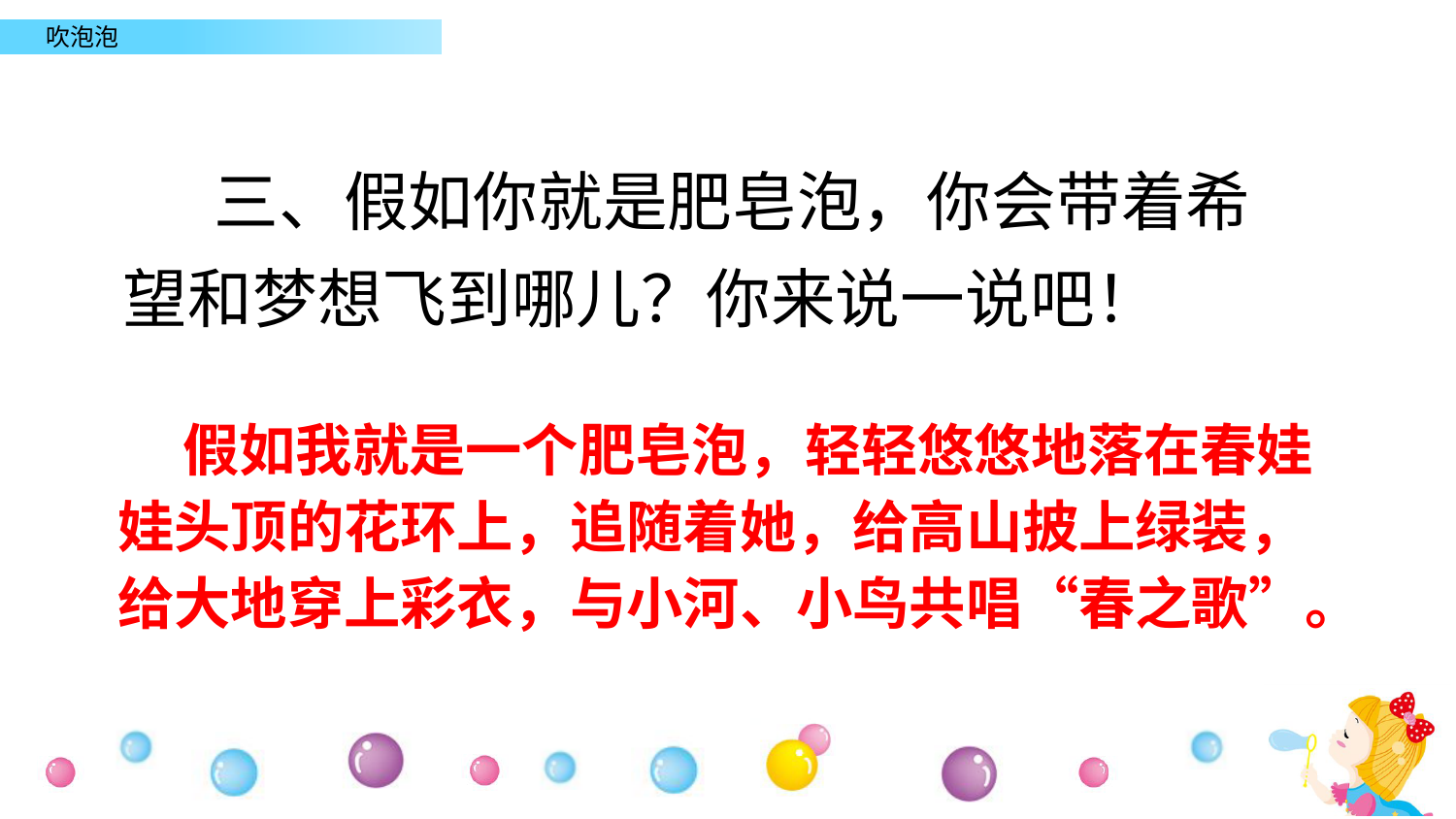

三、假如你就是肥皂泡，你会带着希望和梦想飞到哪儿？你来说一说吧！
    假如我就是一个肥皂泡，轻轻悠悠地落在春娃娃头顶的花环上，追随着她，给高山披上绿装，给大地穿上彩衣，与小河、小鸟共唱“春之歌”。